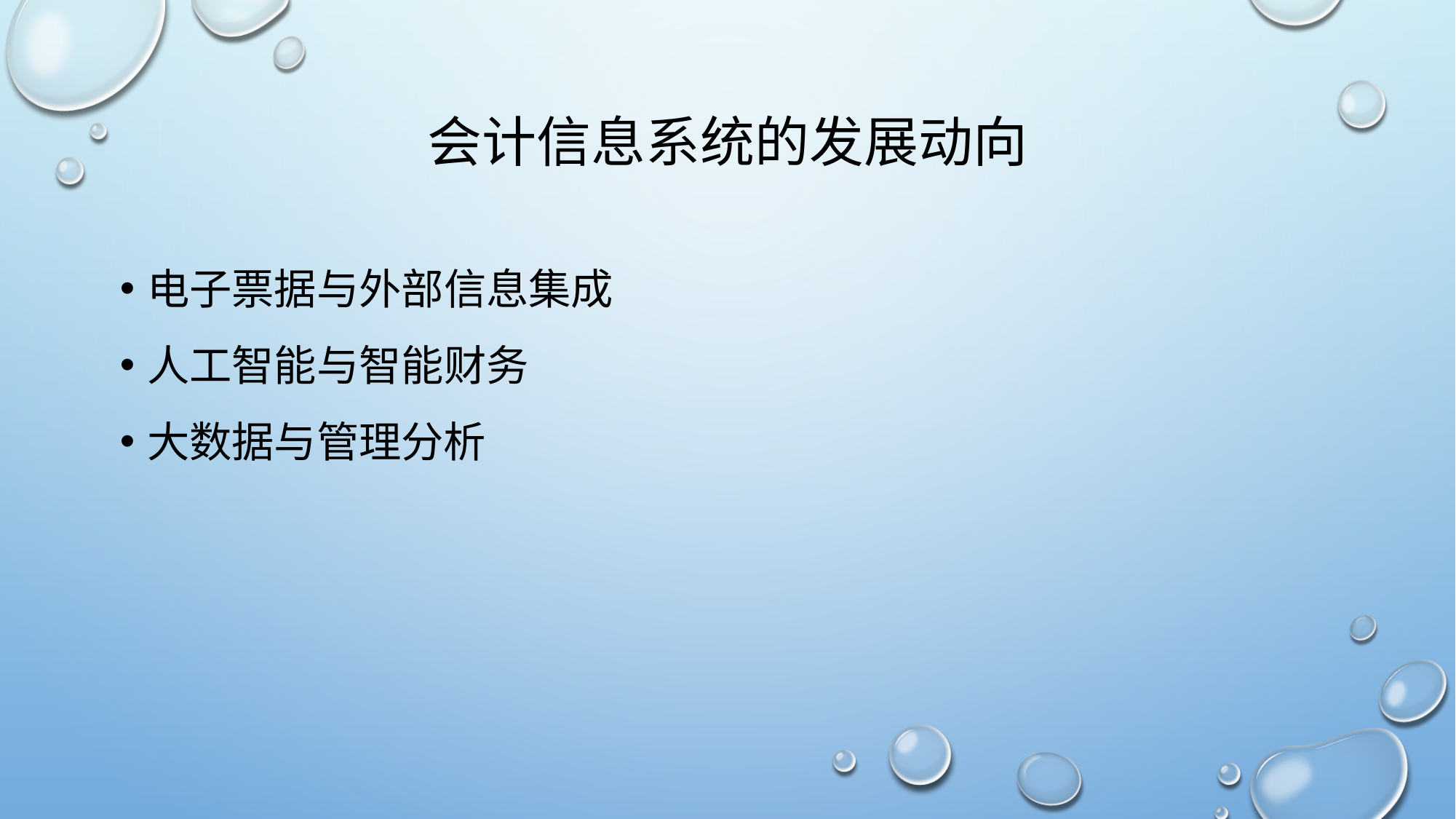

# 会计信息系统的发展动向
电子票据与外部信息集成
人工智能与智能财务
大数据与管理分析